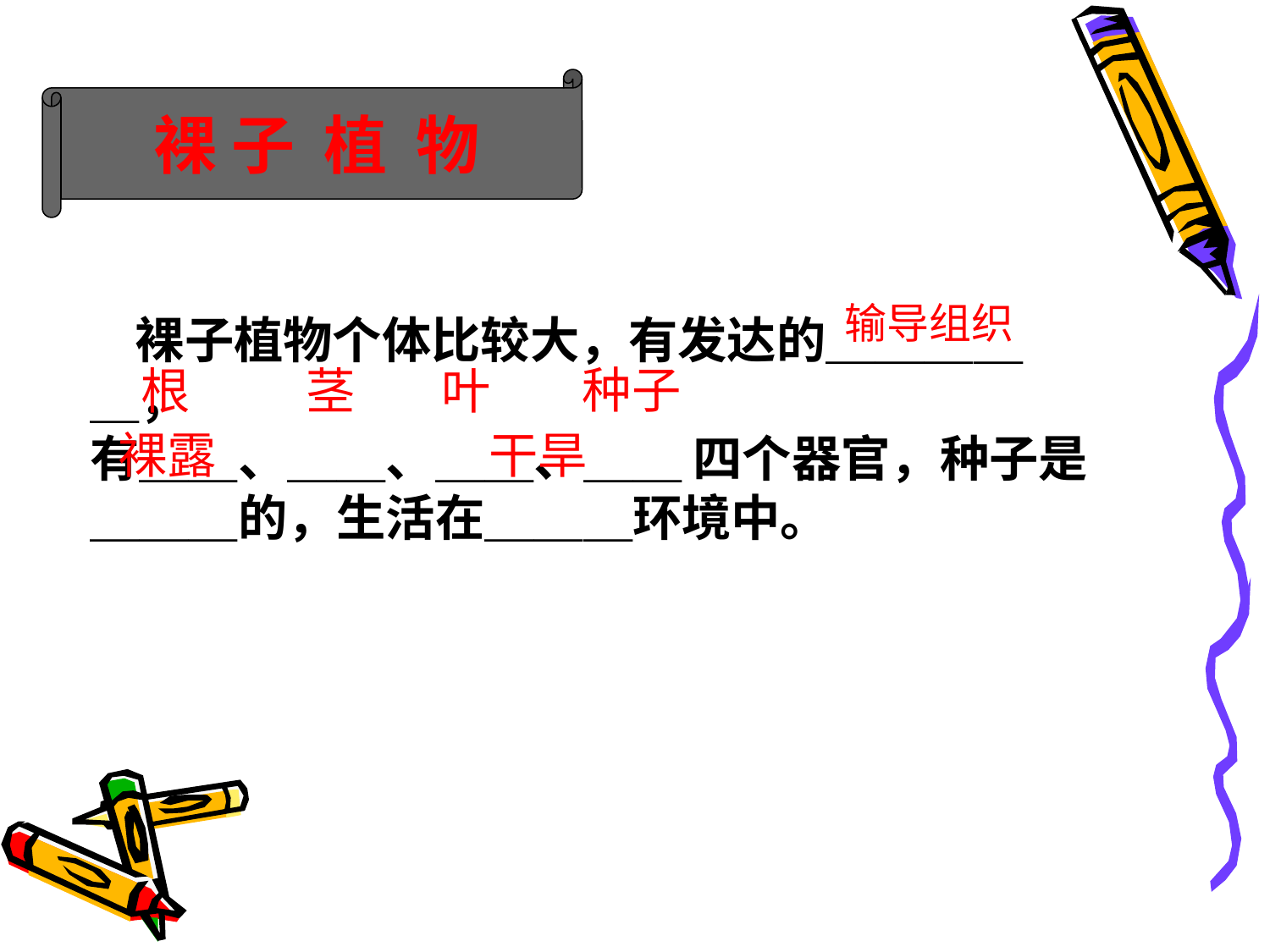

裸 子  植  物
输导组织
   裸子植物个体比较大，有发达的＿＿＿＿＿，
有＿＿、＿＿、＿＿、＿＿ 四个器官，种子是＿＿＿的，生活在＿＿＿环境中。
种子
茎
叶
根
裸露
干旱